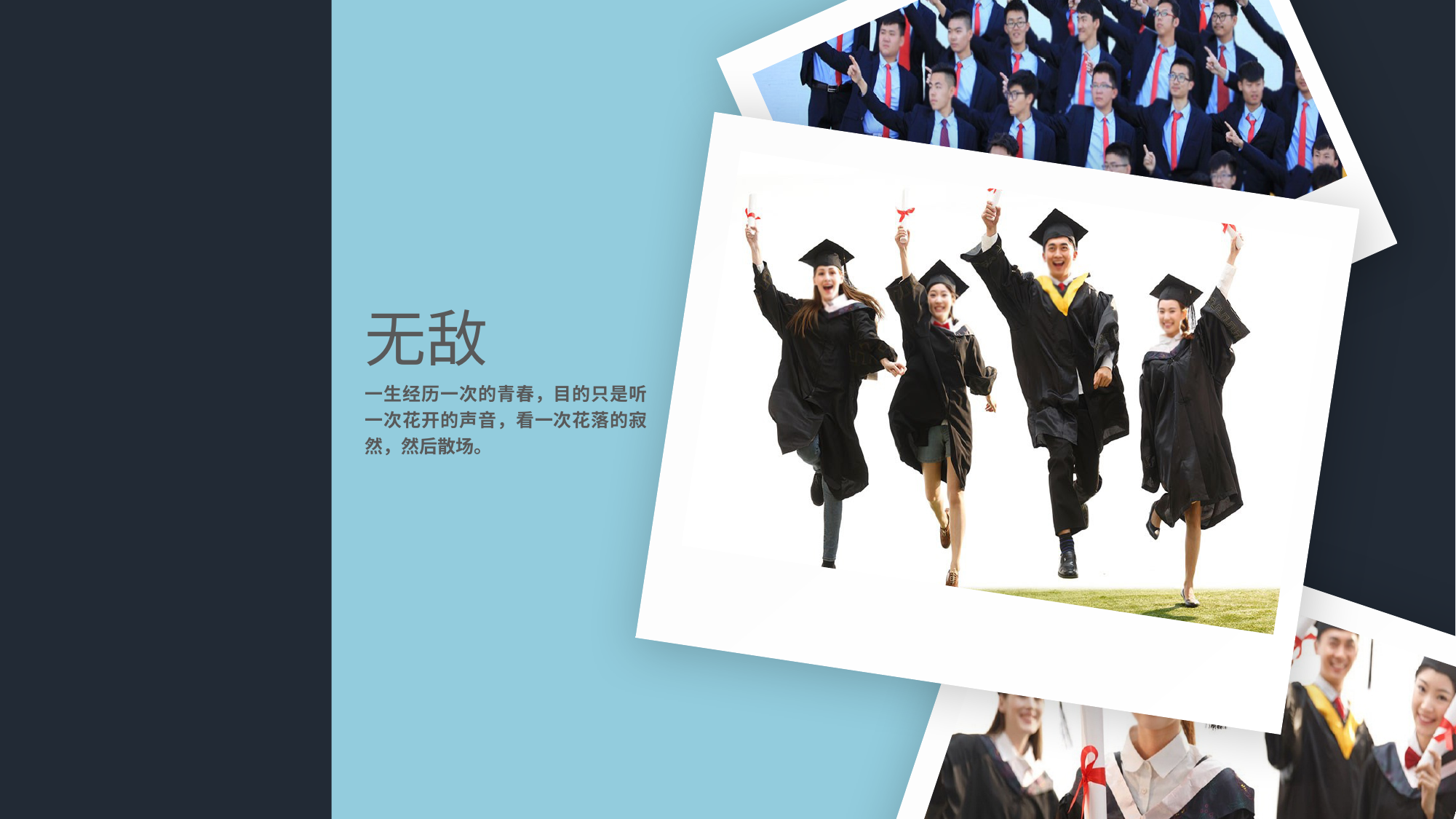

无敌
一生经历一次的青春，目的只是听一次花开的声音，看一次花落的寂然，然后散场。